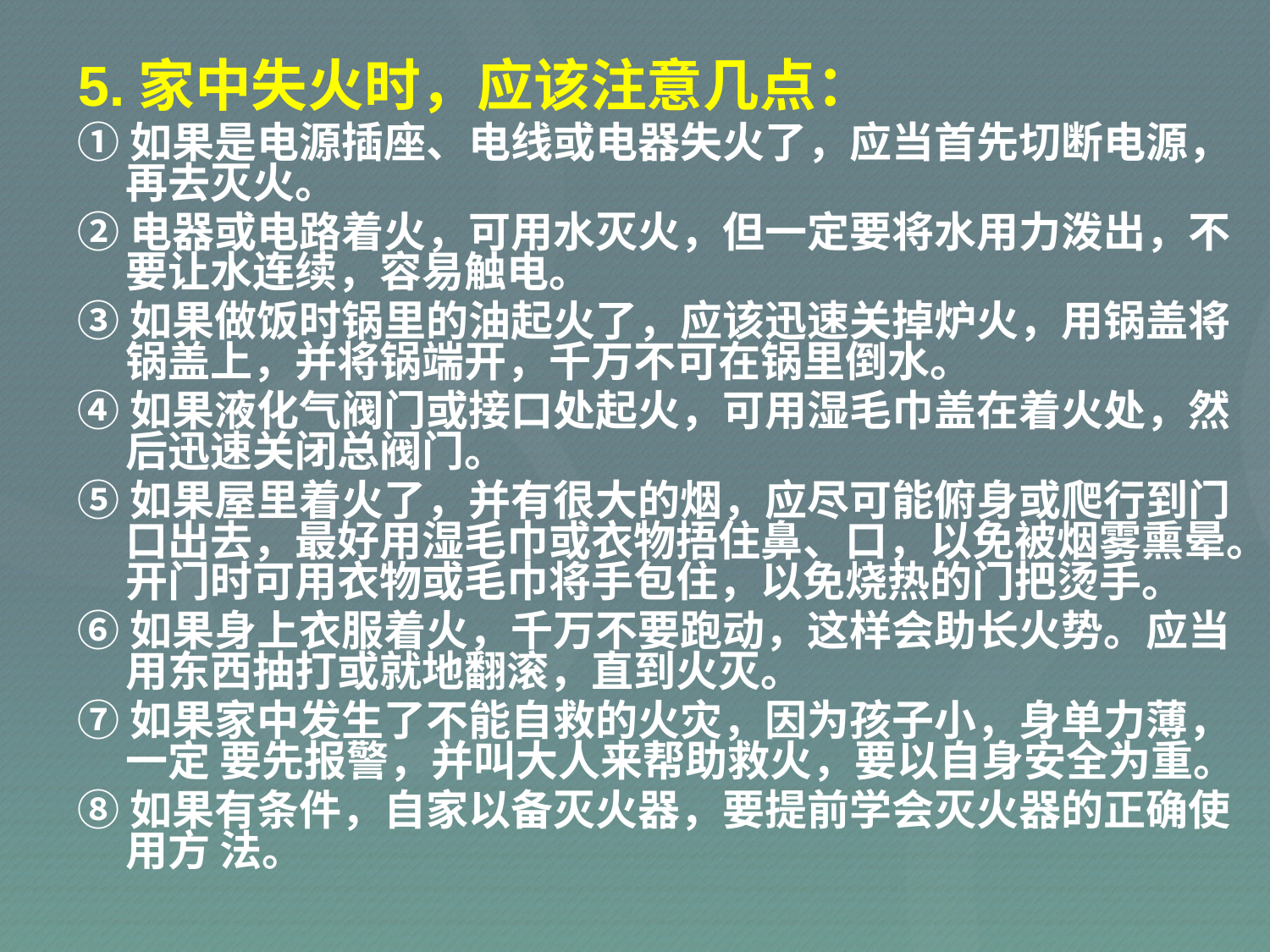

5.家中失火时，应该注意几点：
①如果是电源插座、电线或电器失火了，应当首先切断电源，再去灭火。
②电器或电路着火，可用水灭火，但一定要将水用力泼出，不要让水连续，容易触电。
③如果做饭时锅里的油起火了，应该迅速关掉炉火，用锅盖将锅盖上，并将锅端开，千万不可在锅里倒水。
④如果液化气阀门或接口处起火，可用湿毛巾盖在着火处，然后迅速关闭总阀门。
⑤如果屋里着火了，并有很大的烟，应尽可能俯身或爬行到门口出去，最好用湿毛巾或衣物捂住鼻、口，以免被烟雾熏晕。开门时可用衣物或毛巾将手包住，以免烧热的门把烫手。
⑥如果身上衣服着火，千万不要跑动，这样会助长火势。应当用东西抽打或就地翻滚，直到火灭。
⑦如果家中发生了不能自救的火灾，因为孩子小，身单力薄，一定 要先报警，并叫大人来帮助救火，要以自身安全为重。
⑧如果有条件，自家以备灭火器，要提前学会灭火器的正确使用方 法。